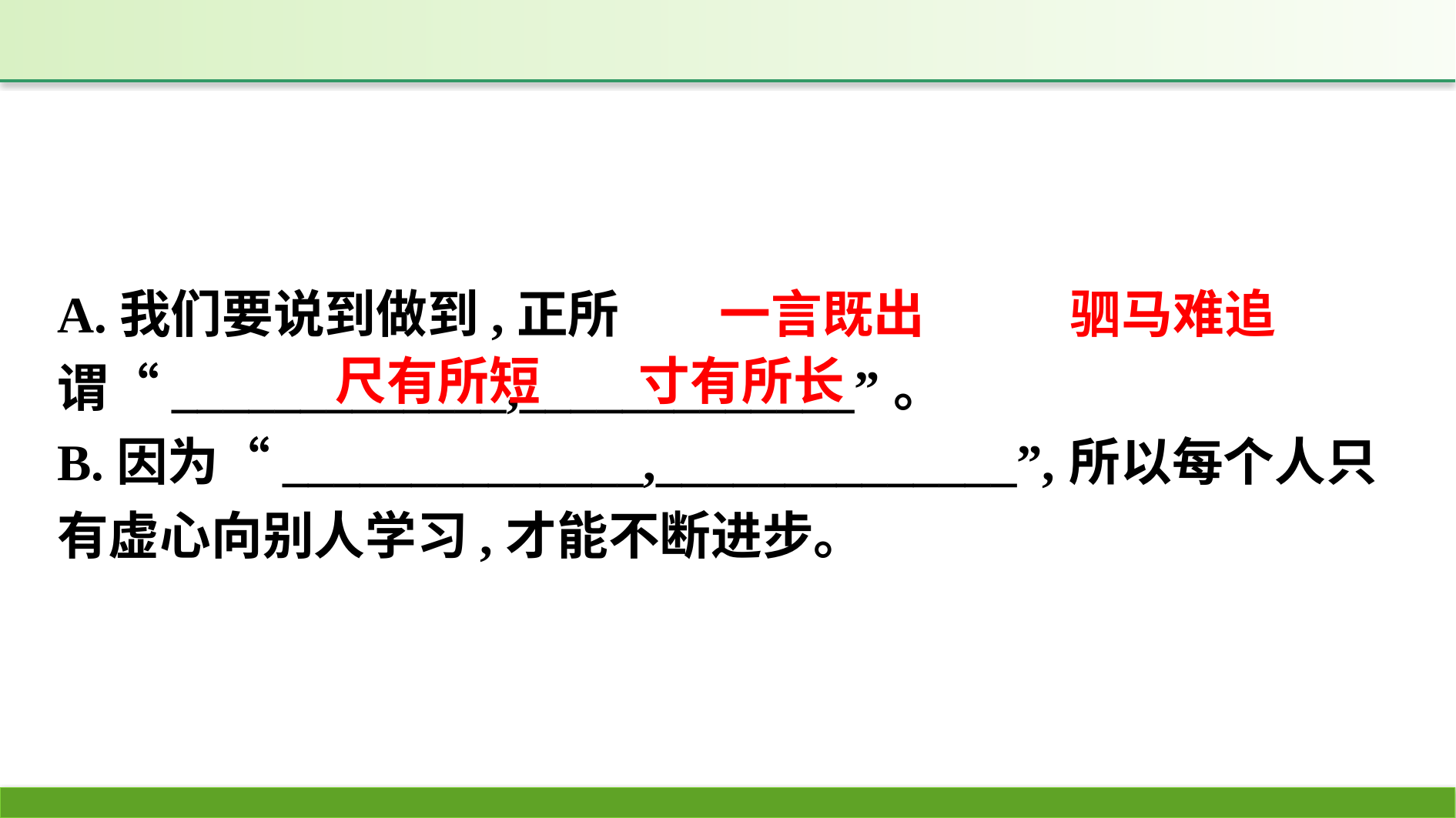

A.我们要说到做到,正所谓“_____________,_____________”。
B.因为“______________,______________”,所以每个人只有虚心向别人学习,才能不断进步。
一言既出　        驷马难追
尺有所短　    寸有所长